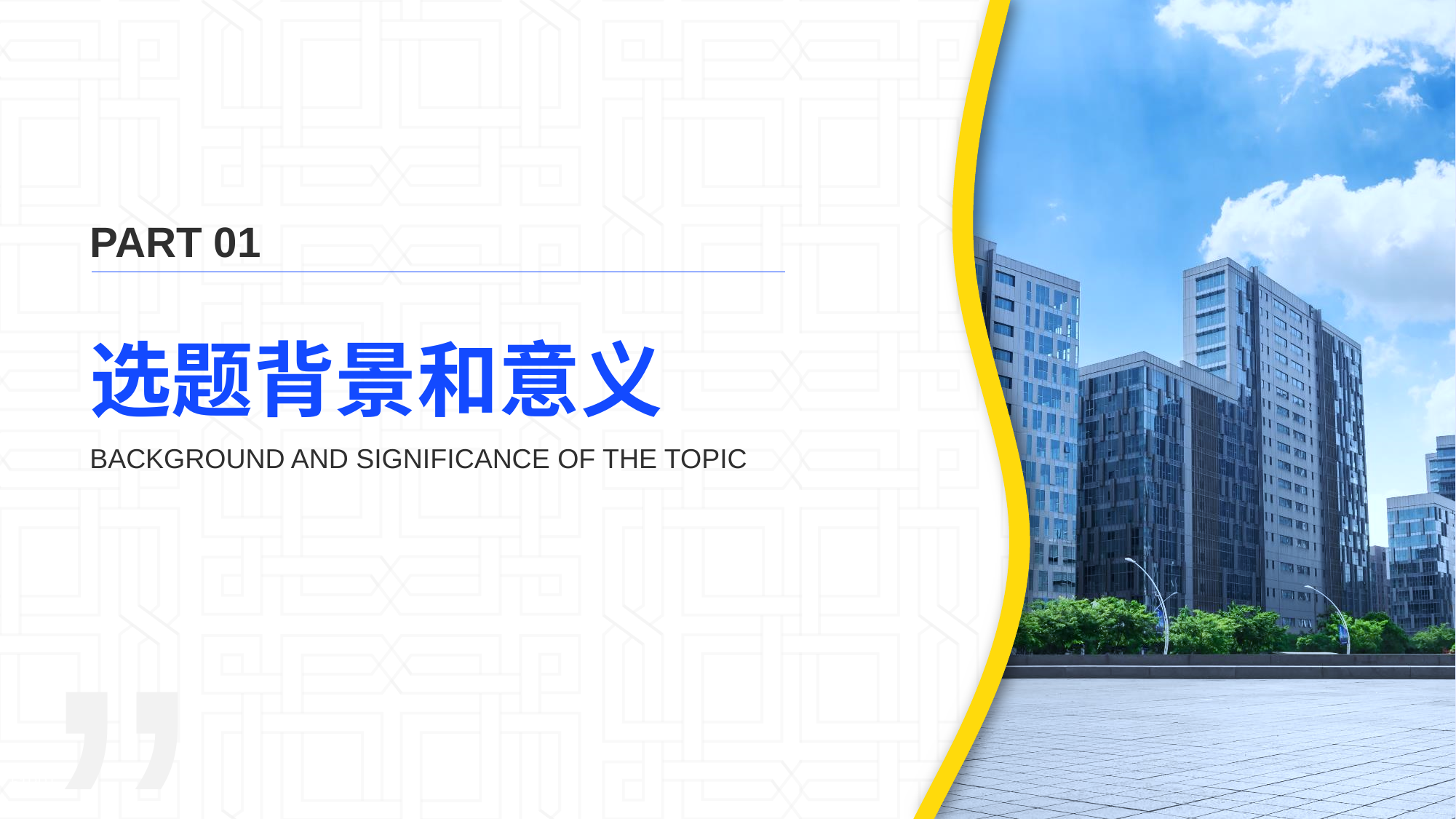

PART 01
# 选题背景和意义
BACKGROUND AND SIGNIFICANCE OF THE TOPIC
51PPT